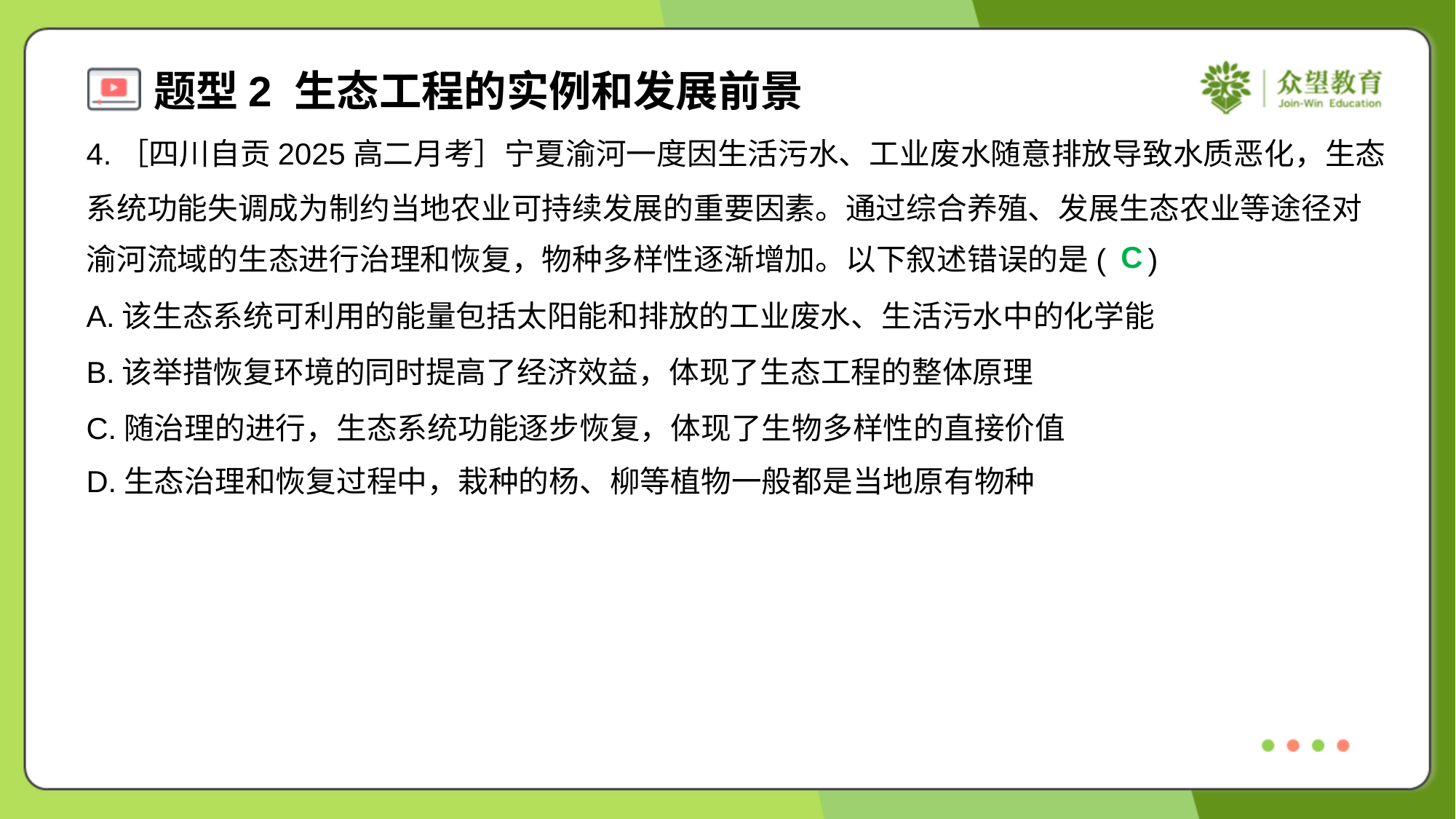

4.［四川自贡2025高二月考］宁夏渝河一度因生活污水、工业废水随意排放导致水质恶化，生态
系统功能失调成为制约当地农业可持续发展的重要因素。通过综合养殖、发展生态农业等途径对
渝河流域的生态进行治理和恢复，物种多样性逐渐增加。以下叙述错误的是(     )
C
A.该生态系统可利用的能量包括太阳能和排放的工业废水、生活污水中的化学能
B.该举措恢复环境的同时提高了经济效益，体现了生态工程的整体原理
C.随治理的进行，生态系统功能逐步恢复，体现了生物多样性的直接价值
D.生态治理和恢复过程中，栽种的杨、柳等植物一般都是当地原有物种